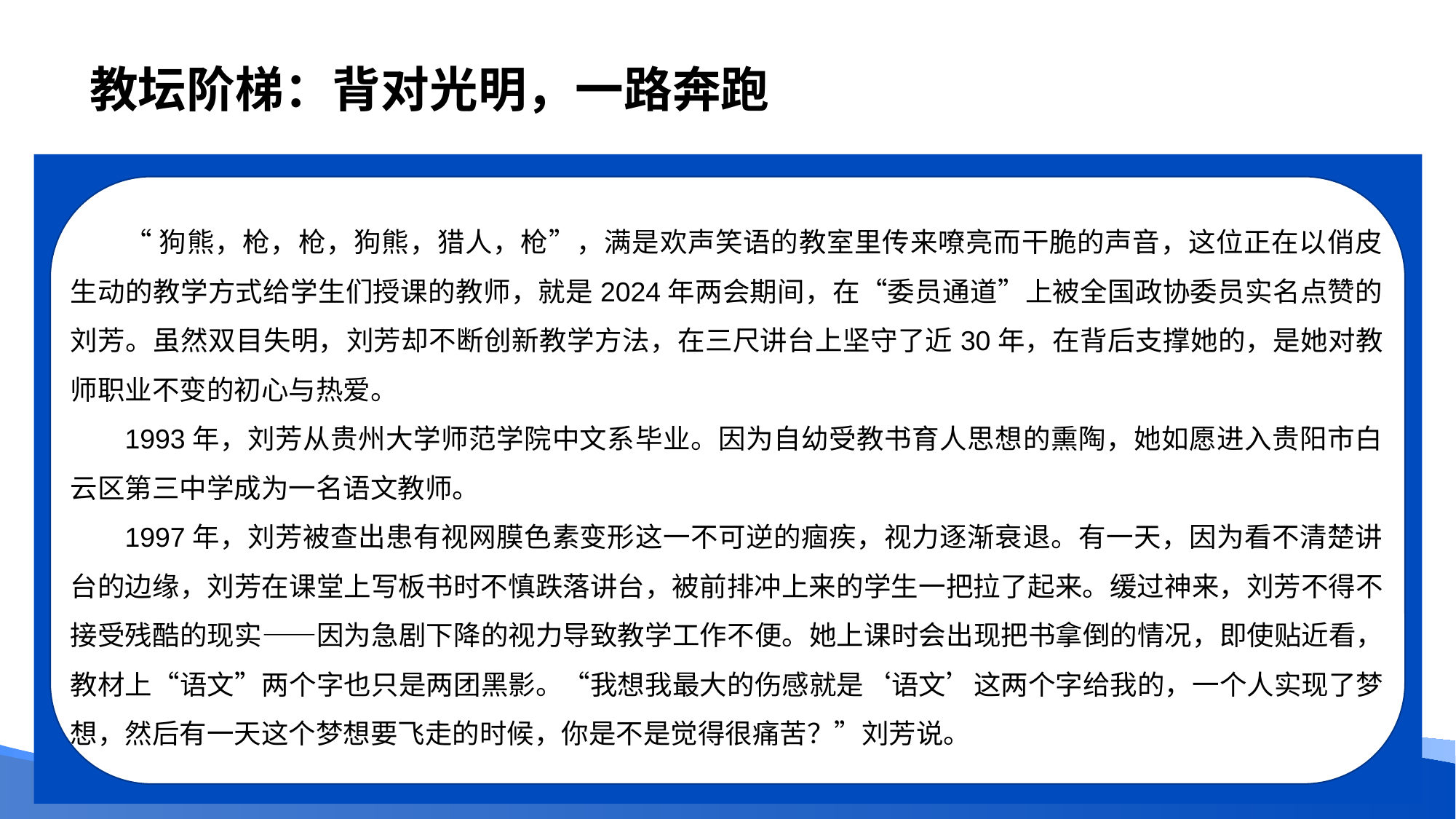

# 教坛阶梯：背对光明，一路奔跑

“狗熊，枪，枪，狗熊，猎人，枪”，满是欢声笑语的教室里传来嘹亮而干脆的声音，这位正在以俏皮生动的教学方式给学生们授课的教师，就是2024年两会期间，在“委员通道”上被全国政协委员实名点赞的刘芳。虽然双目失明，刘芳却不断创新教学方法，在三尺讲台上坚守了近30年，在背后支撑她的，是她对教师职业不变的初心与热爱。
1993年，刘芳从贵州大学师范学院中文系毕业。因为自幼受教书育人思想的熏陶，她如愿进入贵阳市白云区第三中学成为一名语文教师。
1997年，刘芳被查出患有视网膜色素变形这一不可逆的痼疾，视力逐渐衰退。有一天，因为看不清楚讲台的边缘，刘芳在课堂上写板书时不慎跌落讲台，被前排冲上来的学生一把拉了起来。缓过神来，刘芳不得不接受残酷的现实——因为急剧下降的视力导致教学工作不便。她上课时会出现把书拿倒的情况，即使贴近看，教材上“语文”两个字也只是两团黑影。“我想我最大的伤感就是‘语文’这两个字给我的，一个人实现了梦想，然后有一天这个梦想要飞走的时候，你是不是觉得很痛苦？”刘芳说。